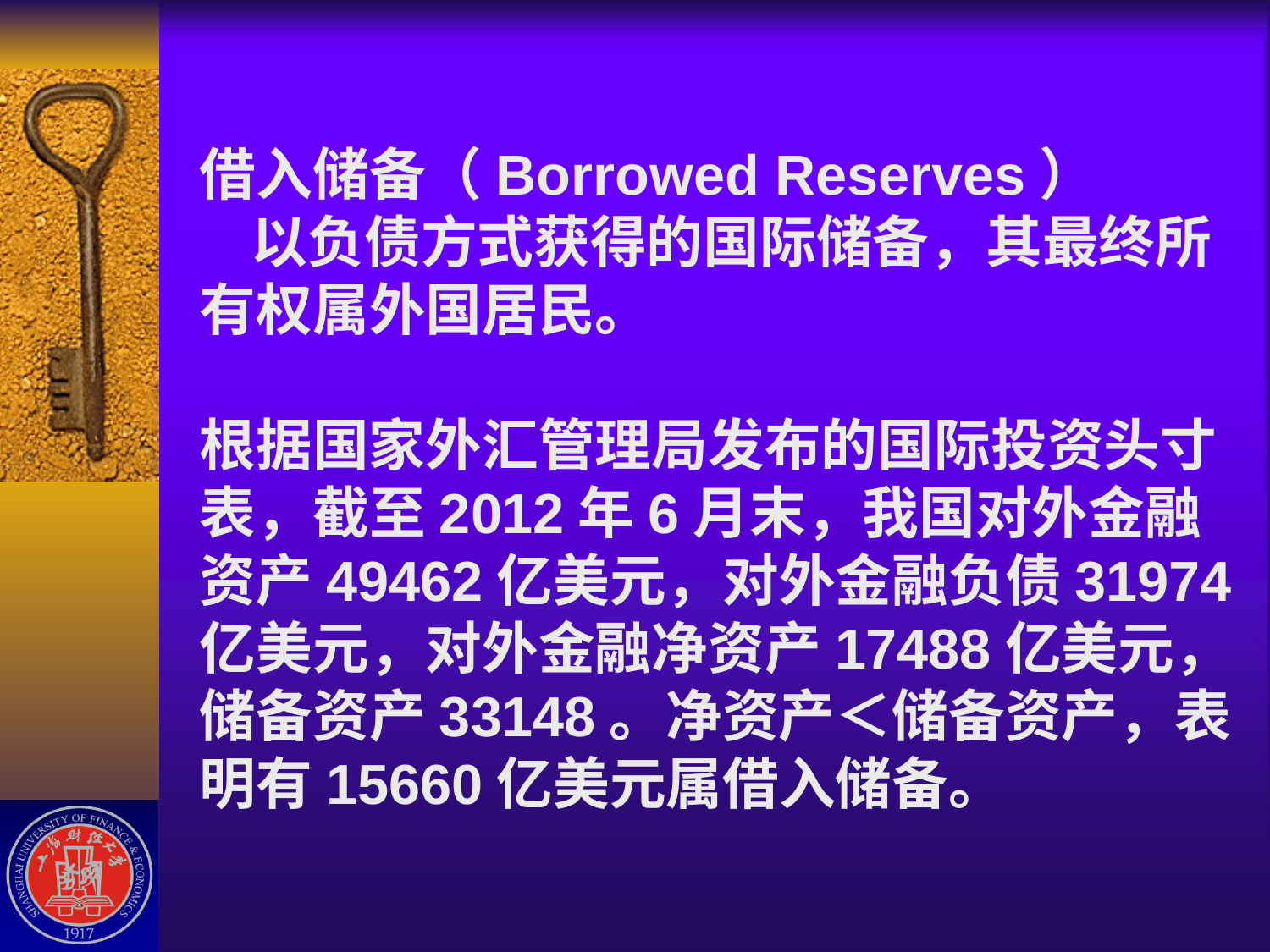

# 借入储备（Borrowed Reserves） 以负债方式获得的国际储备，其最终所有权属外国居民。 根据国家外汇管理局发布的国际投资头寸表，截至2012年6月末，我国对外金融资产49462亿美元，对外金融负债31974亿美元，对外金融净资产17488亿美元，储备资产33148。净资产＜储备资产，表明有15660亿美元属借入储备。